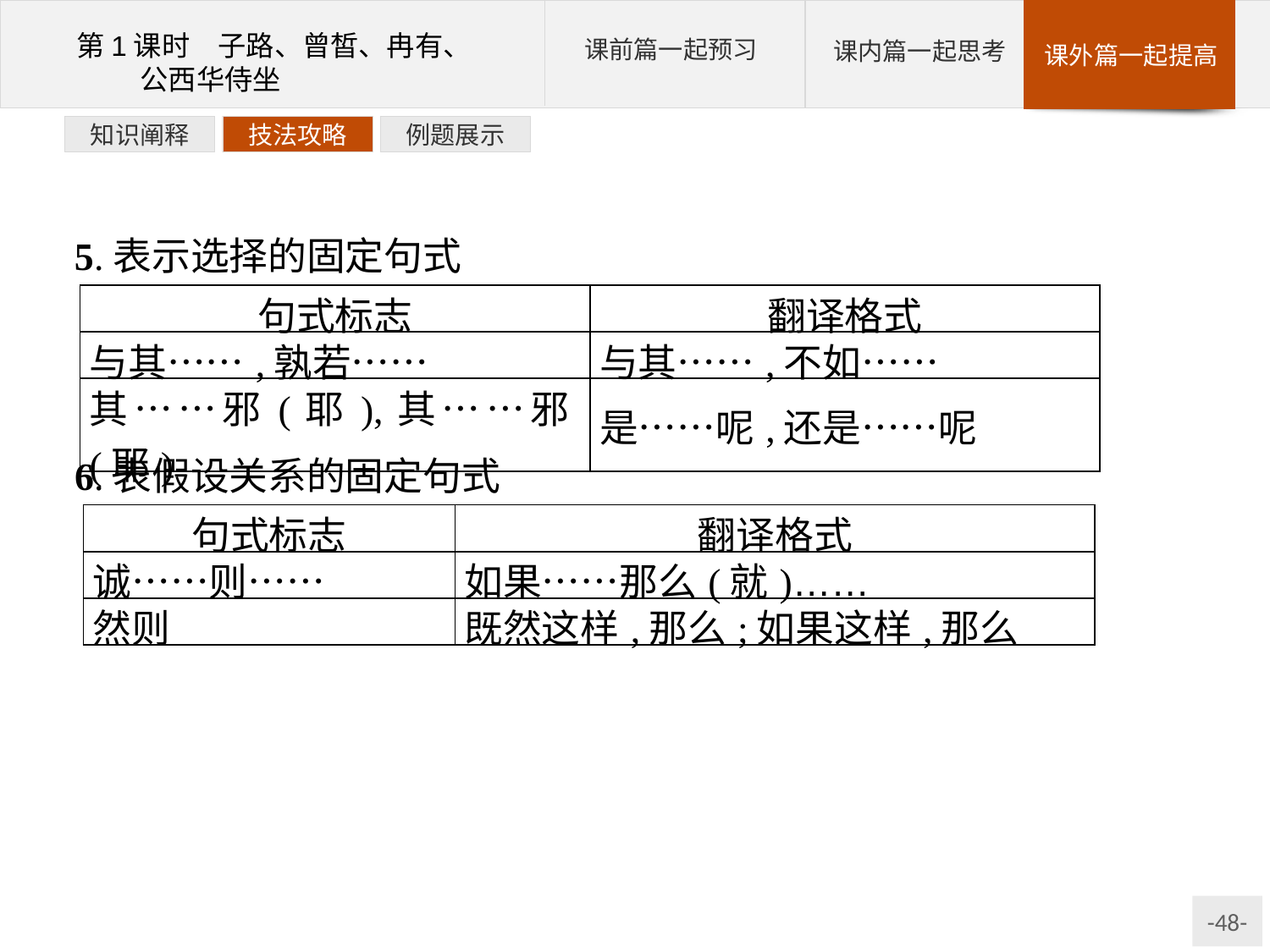

例题展示
技法攻略
知识阐释
5.表示选择的固定句式
| 句式标志 | 翻译格式 |
| --- | --- |
| 与其……,孰若…… | 与其……,不如…… |
| 其……邪(耶),其……邪(耶) | 是……呢,还是……呢 |
6.表假设关系的固定句式
| 句式标志 | 翻译格式 |
| --- | --- |
| 诚……则…… | 如果……那么(就)…… |
| 然则 | 既然这样,那么;如果这样,那么 |